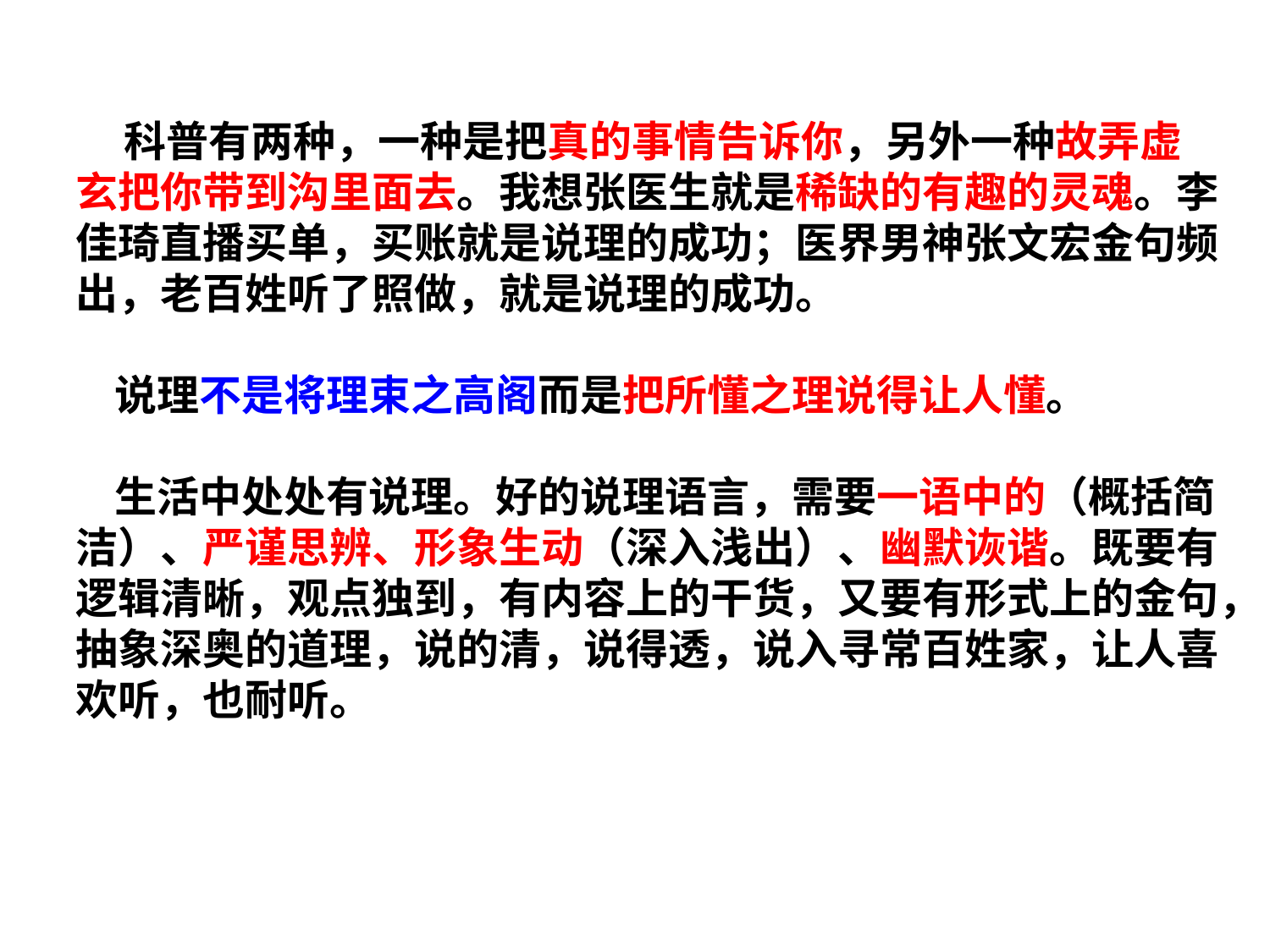

科普有两种，一种是把真的事情告诉你，另外一种故弄虚玄把你带到沟里面去。我想张医生就是稀缺的有趣的灵魂。李佳琦直播买单，买账就是说理的成功；医界男神张文宏金句频出，老百姓听了照做，就是说理的成功。

   说理不是将理束之高阁而是把所懂之理说得让人懂。

   生活中处处有说理。好的说理语言，需要一语中的（概括简洁）、严谨思辨、形象生动（深入浅出）、幽默诙谐。既要有逻辑清晰，观点独到，有内容上的干货，又要有形式上的金句，抽象深奥的道理，说的清，说得透，说入寻常百姓家，让人喜欢听，也耐听。